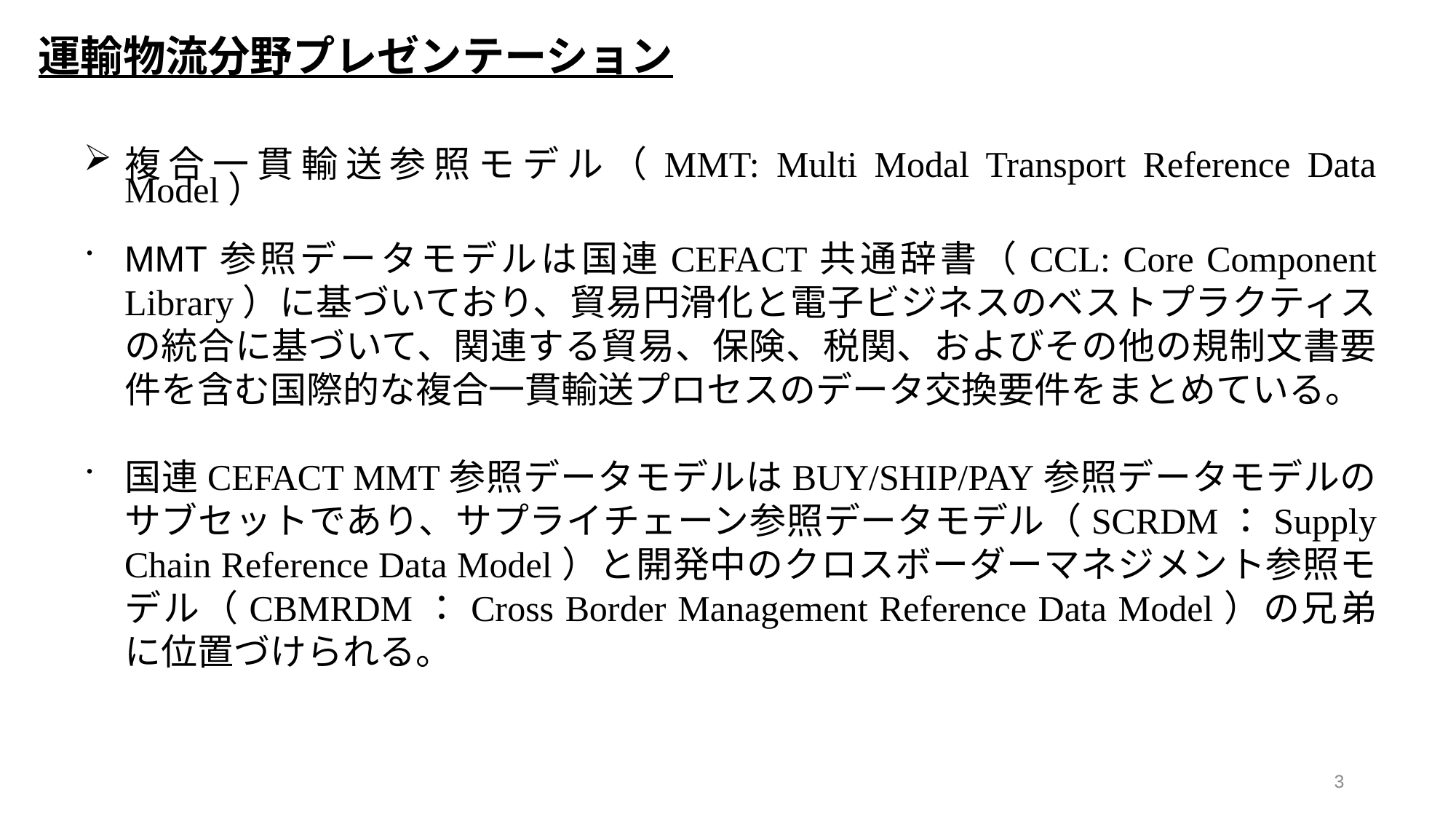

運輸物流分野プレゼンテーション
複合一貫輸送参照モデル（MMT: Multi Modal Transport Reference Data Model）

MMT参照データモデルは国連CEFACT共通辞書（CCL: Core Component Library）に基づいており、貿易円滑化と電子ビジネスのベストプラクティスの統合に基づいて、関連する貿易、保険、税関、およびその他の規制文書要件を含む国際的な複合一貫輸送プロセスのデータ交換要件をまとめている。

国連CEFACT MMT参照データモデルはBUY/SHIP/PAY参照データモデルのサブセットであり、サプライチェーン参照データモデル（SCRDM：Supply Chain Reference Data Model）と開発中のクロスボーダーマネジメント参照モデル（CBMRDM：Cross Border Management Reference Data Model）の兄弟に位置づけられる。

3